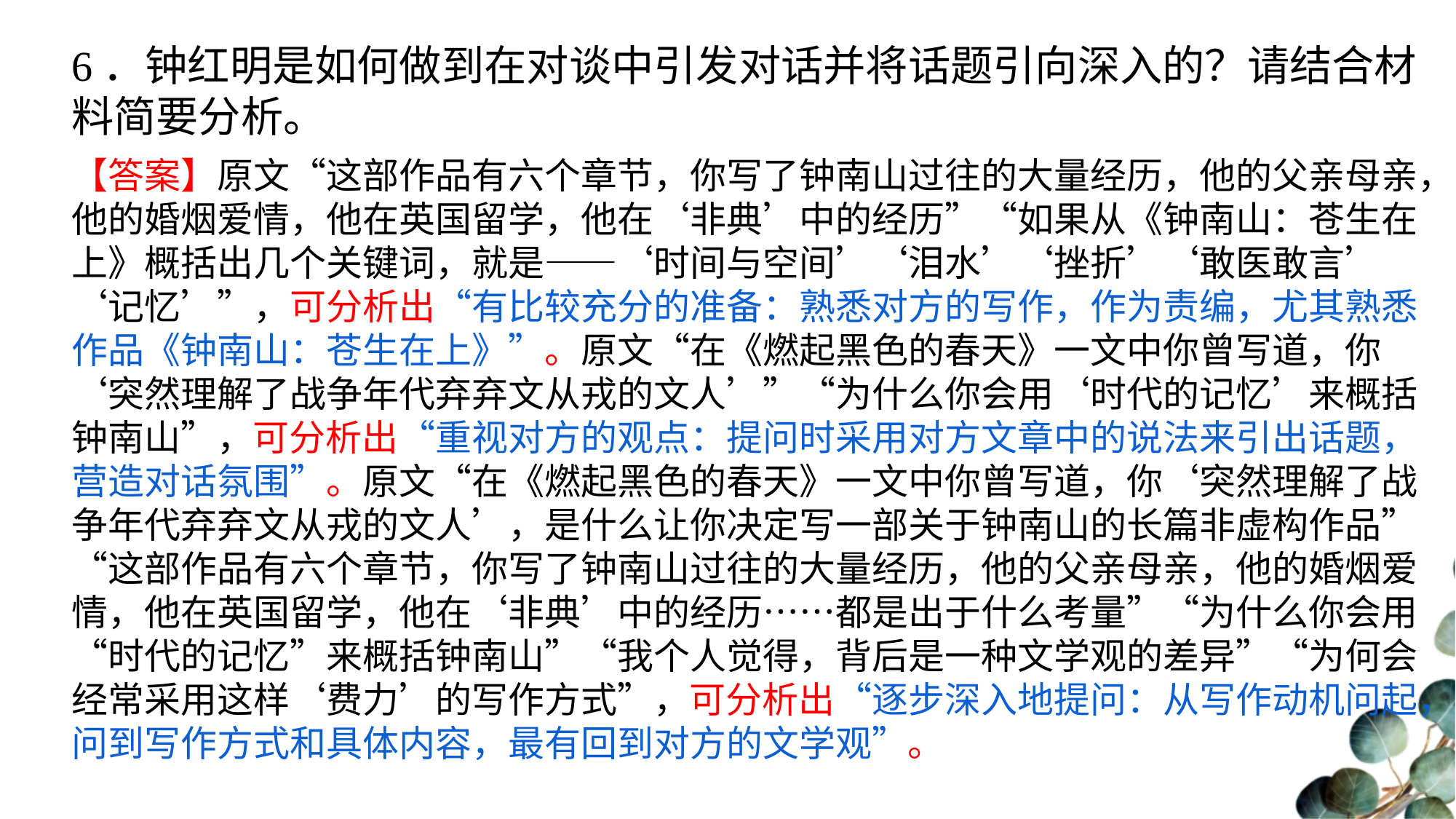

6．钟红明是如何做到在对谈中引发对话并将话题引向深入的？请结合材料简要分析。
【答案】原文“这部作品有六个章节，你写了钟南山过往的大量经历，他的父亲母亲，他的婚烟爱情，他在英国留学，他在‘非典’中的经历”“如果从《钟南山：苍生在上》概括出几个关键词，就是——‘时间与空间’‘泪水’‘挫折’‘敢医敢言’‘记忆’”，可分析出“有比较充分的准备：熟悉对方的写作，作为责编，尤其熟悉作品《钟南山：苍生在上》”。原文“在《燃起黑色的春天》一文中你曾写道，你‘突然理解了战争年代弃弃文从戎的文人’”“为什么你会用‘时代的记忆’来概括钟南山”，可分析出“重视对方的观点：提问时采用对方文章中的说法来引出话题，营造对话氛围”。原文“在《燃起黑色的春天》一文中你曾写道，你‘突然理解了战争年代弃弃文从戎的文人’，是什么让你决定写一部关于钟南山的长篇非虚构作品”“这部作品有六个章节，你写了钟南山过往的大量经历，他的父亲母亲，他的婚烟爱情，他在英国留学，他在‘非典’中的经历……都是出于什么考量”“为什么你会用“时代的记忆”来概括钟南山”“我个人觉得，背后是一种文学观的差异”“为何会经常采用这样‘费力’的写作方式”，可分析出“逐步深入地提问：从写作动机问起，问到写作方式和具体内容，最有回到对方的文学观”。